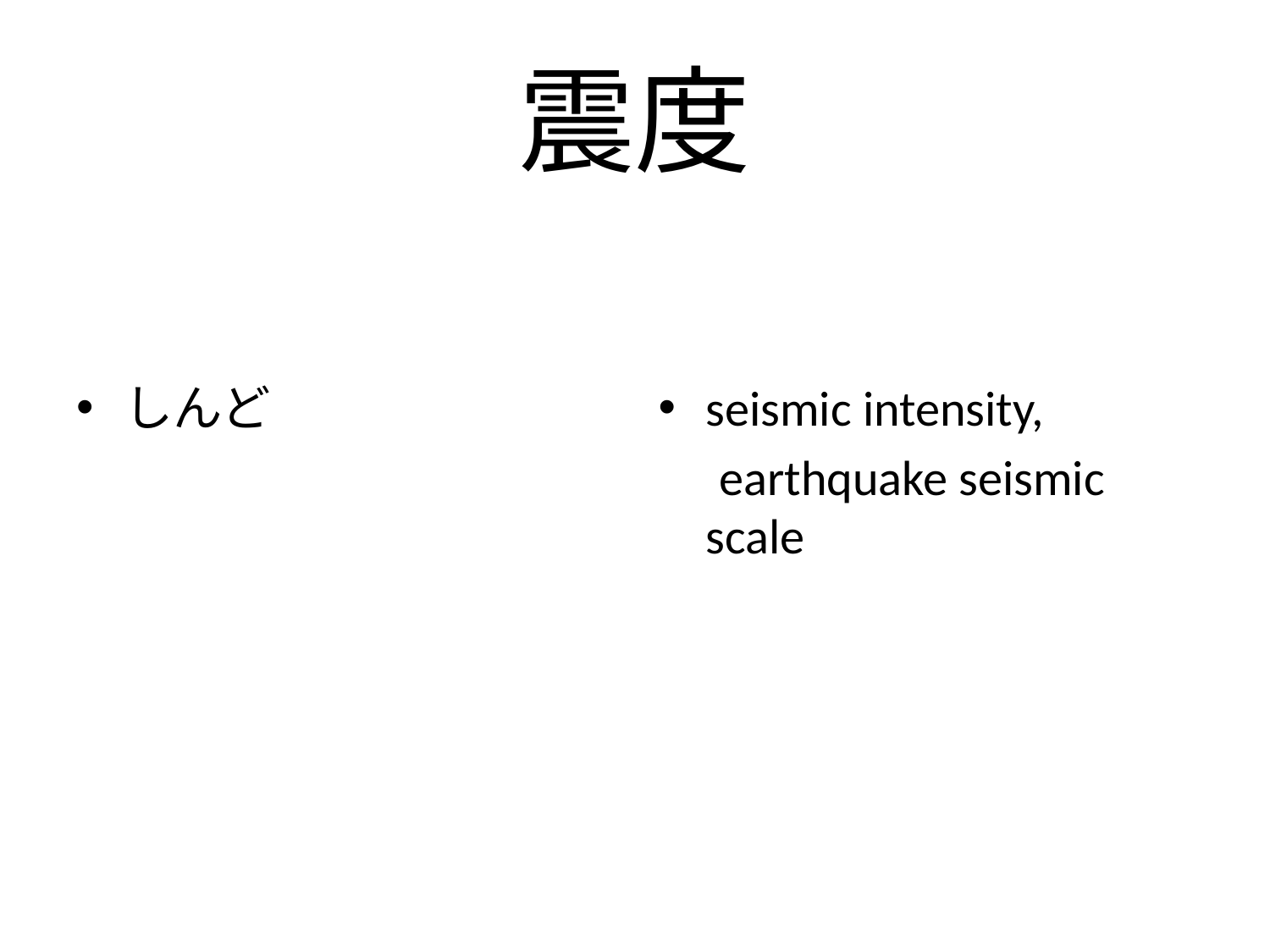

# 震度
しんど
seismic intensity,
　earthquake seismic scale